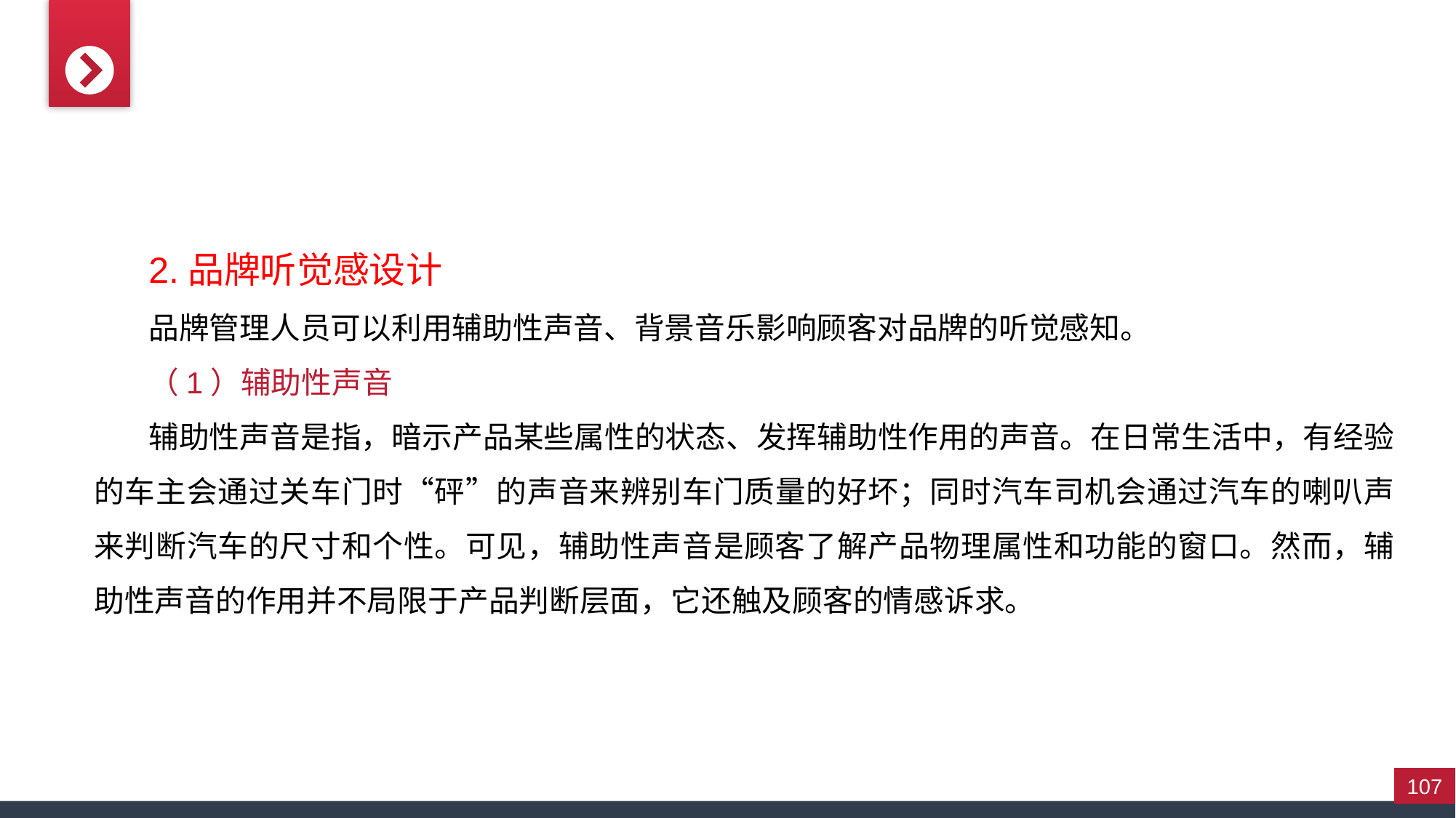

2.品牌听觉感设计
品牌管理人员可以利用辅助性声音、背景音乐影响顾客对品牌的听觉感知。
（1）辅助性声音
辅助性声音是指，暗示产品某些属性的状态、发挥辅助性作用的声音。在日常生活中，有经验的车主会通过关车门时“砰”的声音来辨别车门质量的好坏；同时汽车司机会通过汽车的喇叭声来判断汽车的尺寸和个性。可见，辅助性声音是顾客了解产品物理属性和功能的窗口。然而，辅助性声音的作用并不局限于产品判断层面，它还触及顾客的情感诉求。